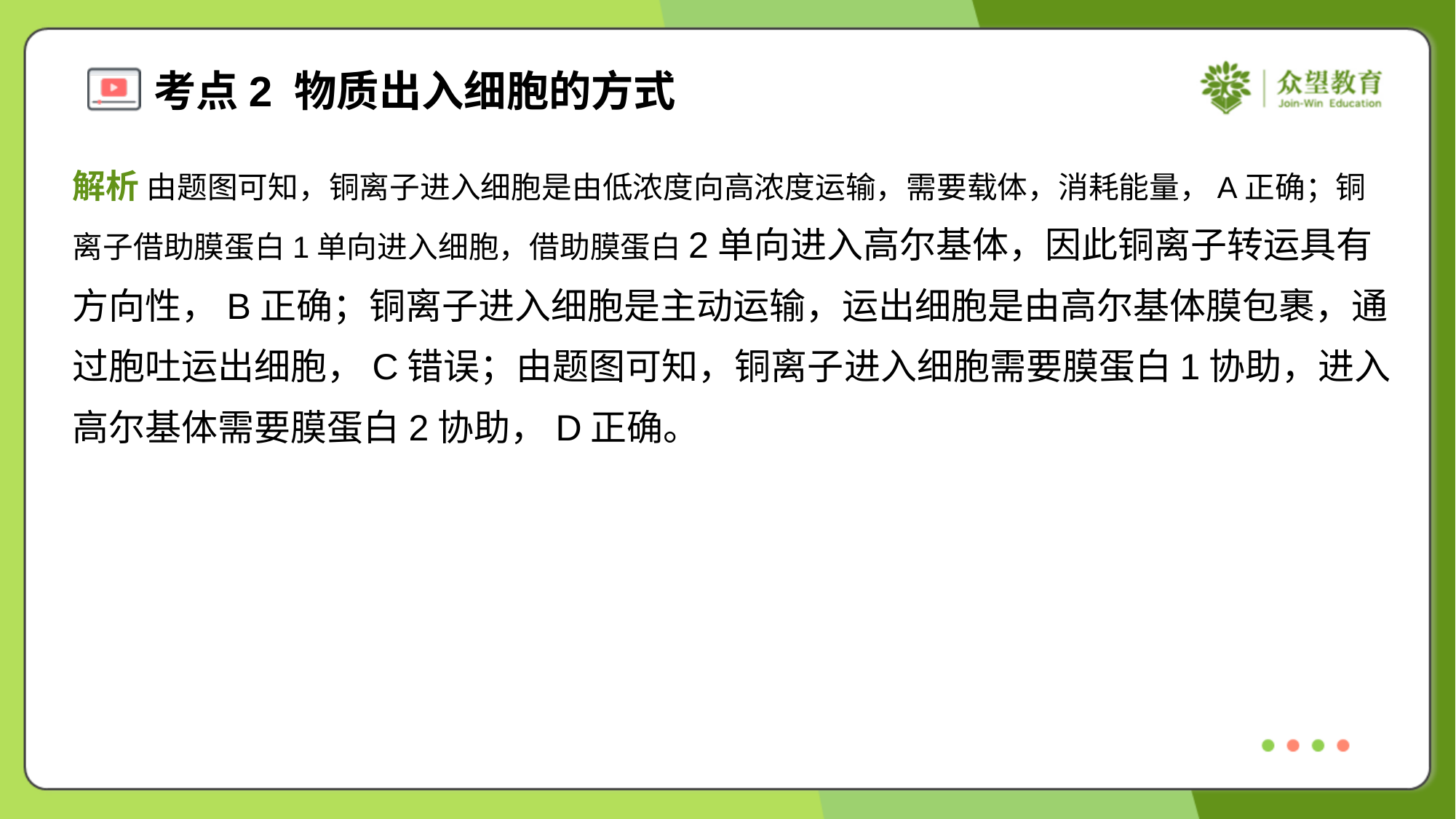

解析 由题图可知，铜离子进入细胞是由低浓度向高浓度运输，需要载体，消耗能量，A正确；铜
离子借助膜蛋白1单向进入细胞，借助膜蛋白2单向进入高尔基体，因此铜离子转运具有
方向性，B正确；铜离子进入细胞是主动运输，运出细胞是由高尔基体膜包裹，通
过胞吐运出细胞，C错误；由题图可知，铜离子进入细胞需要膜蛋白1协助，进入
高尔基体需要膜蛋白2协助，D正确。